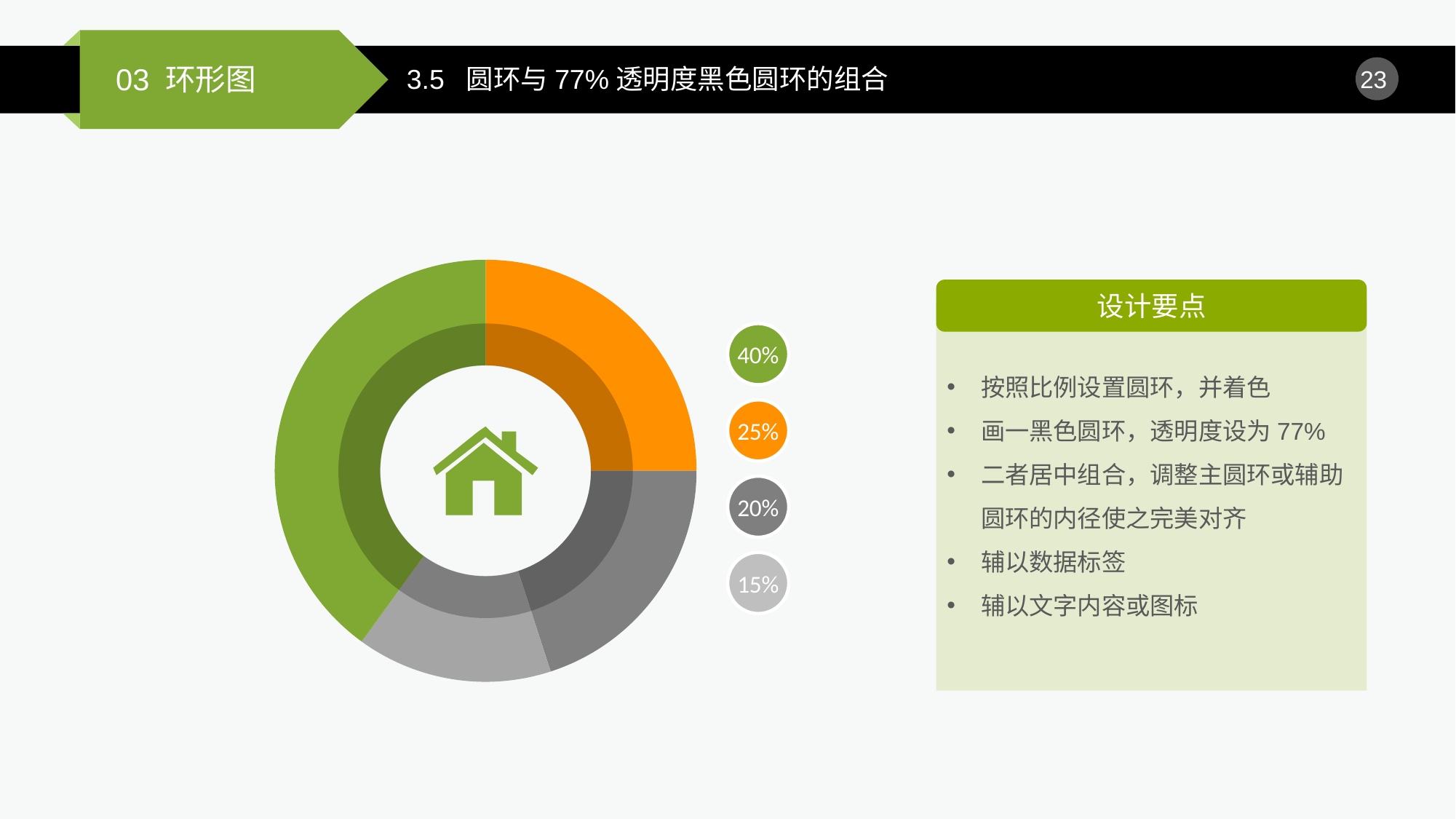

3.5  圆环与77%透明度黑色圆环的组合

### Chart

| Category | 销售额 |
|---|---|
| 第一季度 | 0.25 |
| 第二季度 | 0.2 |
| 第三季度 | 0.15 |
| 第四季度 | 0.4 |

设计要点

40%
按照比例设置圆环，并着色
画一黑色圆环，透明度设为77%
二者居中组合，调整主圆环或辅助圆环的内径使之完美对齐
辅以数据标签
辅以文字内容或图标
25%
20%
15%